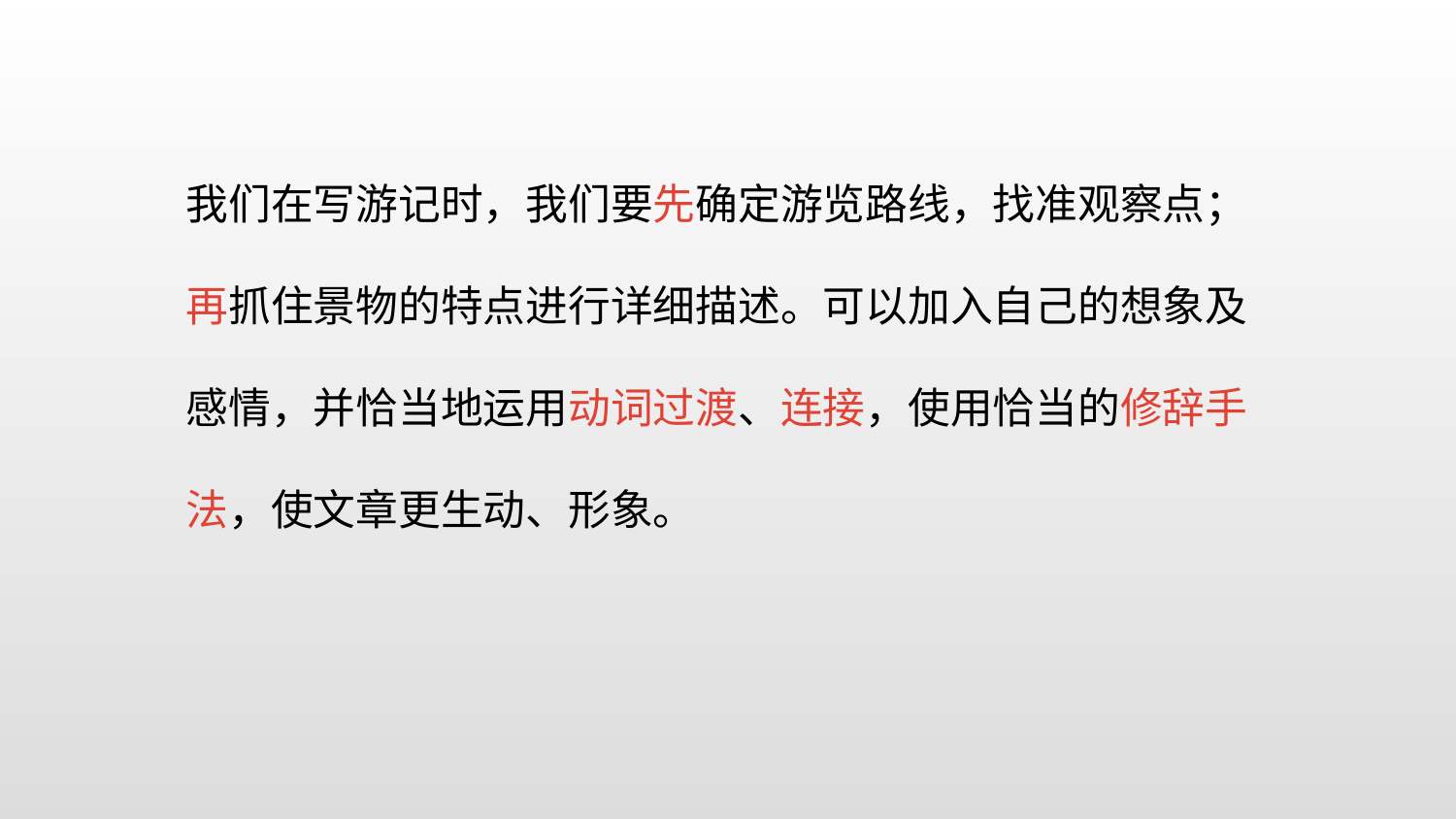

我们在写游记时，我们要先确定游览路线，找准观察点；再抓住景物的特点进行详细描述。可以加入自己的想象及感情，并恰当地运用动词过渡、连接，使用恰当的修辞手法，使文章更生动、形象。